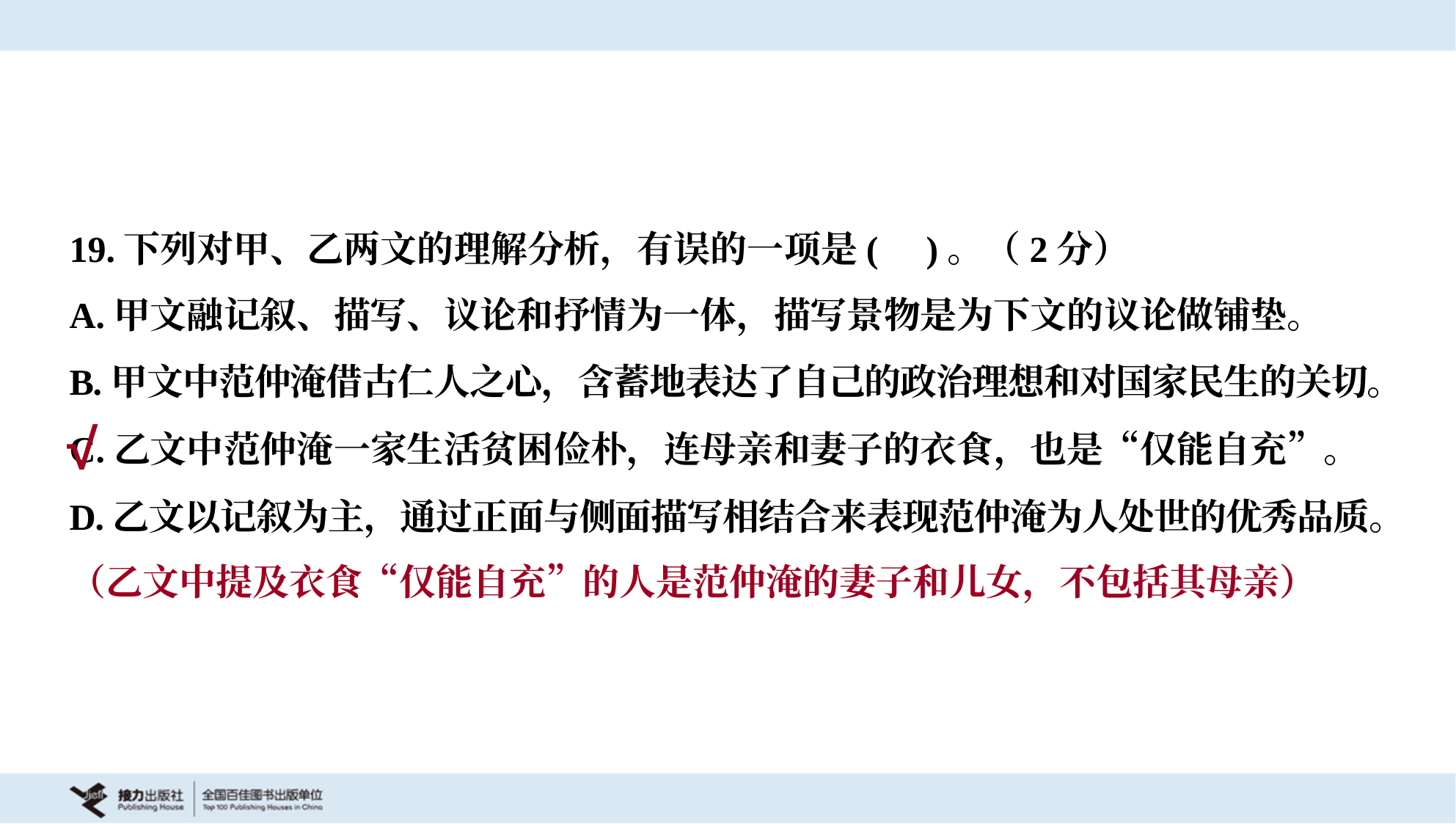

19.下列对甲、乙两文的理解分析，有误的一项是(     )。（2分）
A.甲文融记叙、描写、议论和抒情为一体，描写景物是为下文的议论做铺垫。
B.甲文中范仲淹借古仁人之心，含蓄地表达了自己的政治理想和对国家民生的关切。
C.乙文中范仲淹一家生活贫困俭朴，连母亲和妻子的衣食，也是“仅能自充”。
D.乙文以记叙为主，通过正面与侧面描写相结合来表现范仲淹为人处世的优秀品质。
√
（乙文中提及衣食“仅能自充”的人是范仲淹的妻子和儿女，不包括其母亲）